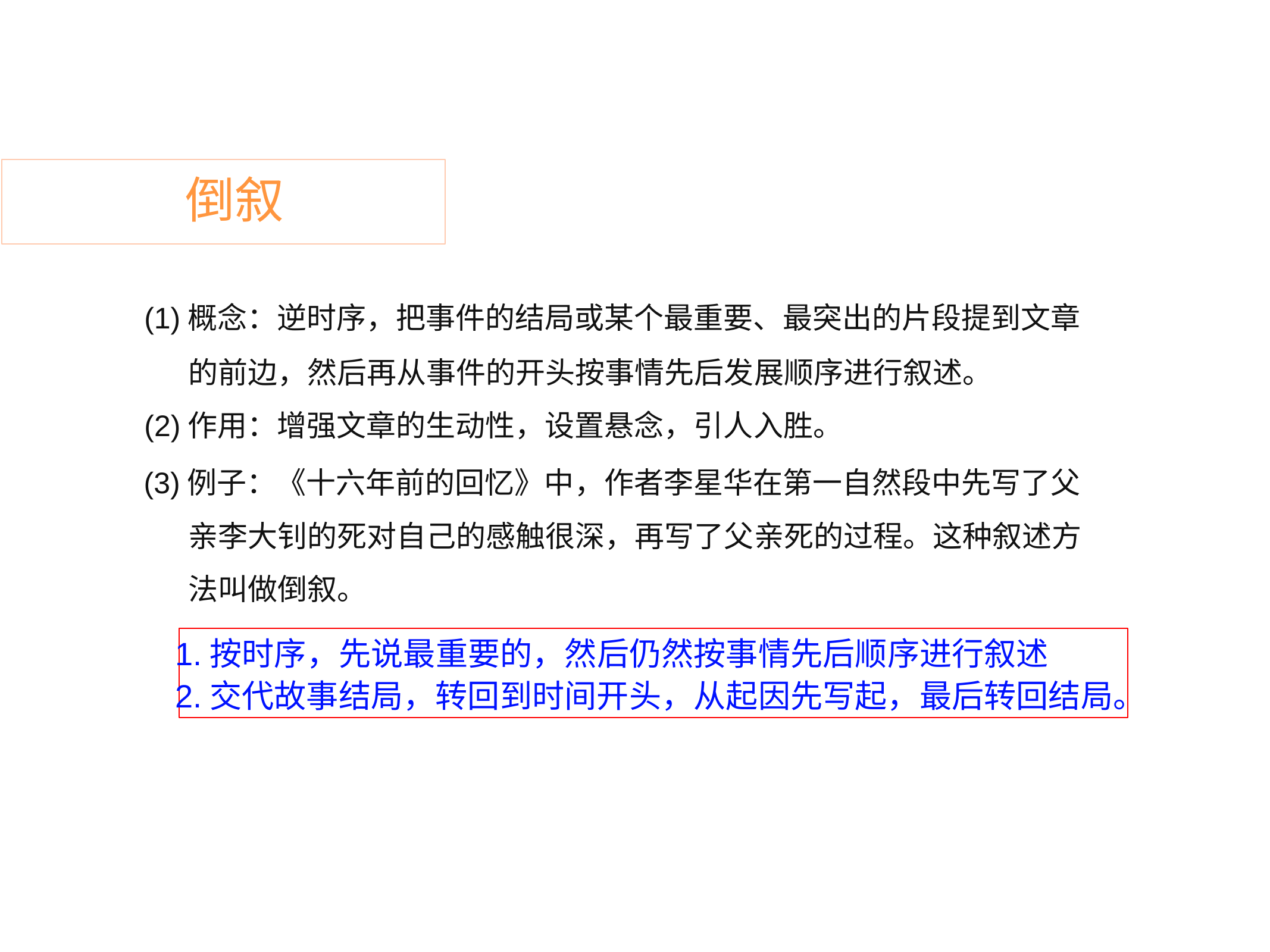

倒叙
(1)概念：逆时序，把事件的结局或某个最重要、最突出的片段提到文章
的前边，然后再从事件的开头按事情先后发展顺序进行叙述。
(2)作用：增强文章的生动性，设置悬念，引人入胜。
(3)例子：《十六年前的回忆》中，作者李星华在第一自然段中先写了父

	亲李大钊的死对自己的感触很深，再写了父亲死的过程。这种叙述方

	法叫做倒叙。

1.按时序，先说最重要的，然后仍然按事情先后顺序进行叙述
2.交代故事结局，转回到时间开头，从起因先写起，最后转回结局。